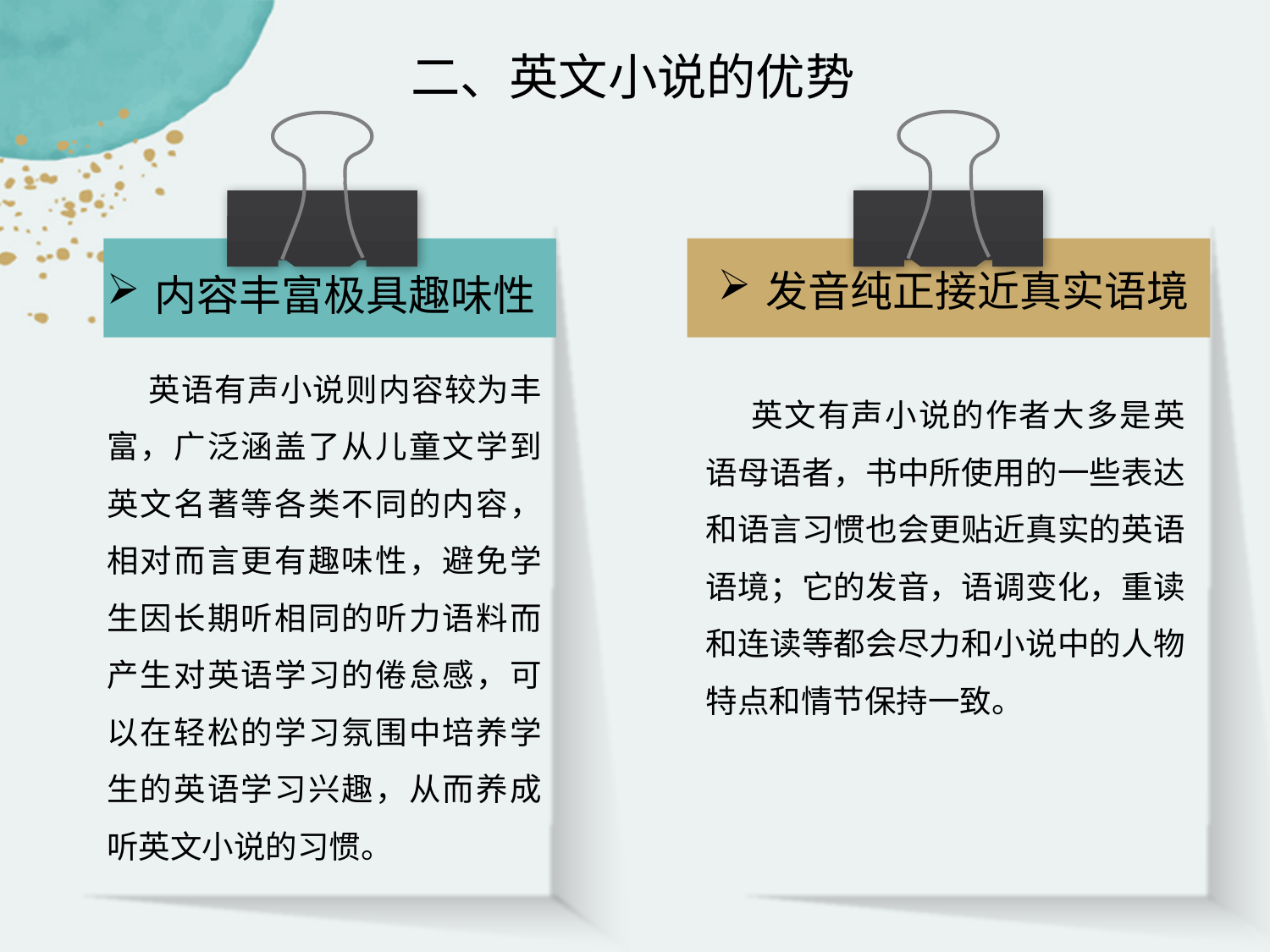

二、英文小说的优势

发音纯正接近真实语境
内容丰富极具趣味性
点击添加文本
    英语有声小说则内容较为丰富，广泛涵盖了从儿童文学到英文名著等各类不同的内容，相对而言更有趣味性，避免学生因长期听相同的听力语料而产生对英语学习的倦怠感，可以在轻松的学习氛围中培养学生的英语学习兴趣，从而养成听英文小说的习惯。
    英文有声小说的作者大多是英语母语者，书中所使用的一些表达和语言习惯也会更贴近真实的英语语境；它的发音，语调变化，重读和连读等都会尽力和小说中的人物特点和情节保持一致。
点击添加文本
点击添加文本
点击添加文本